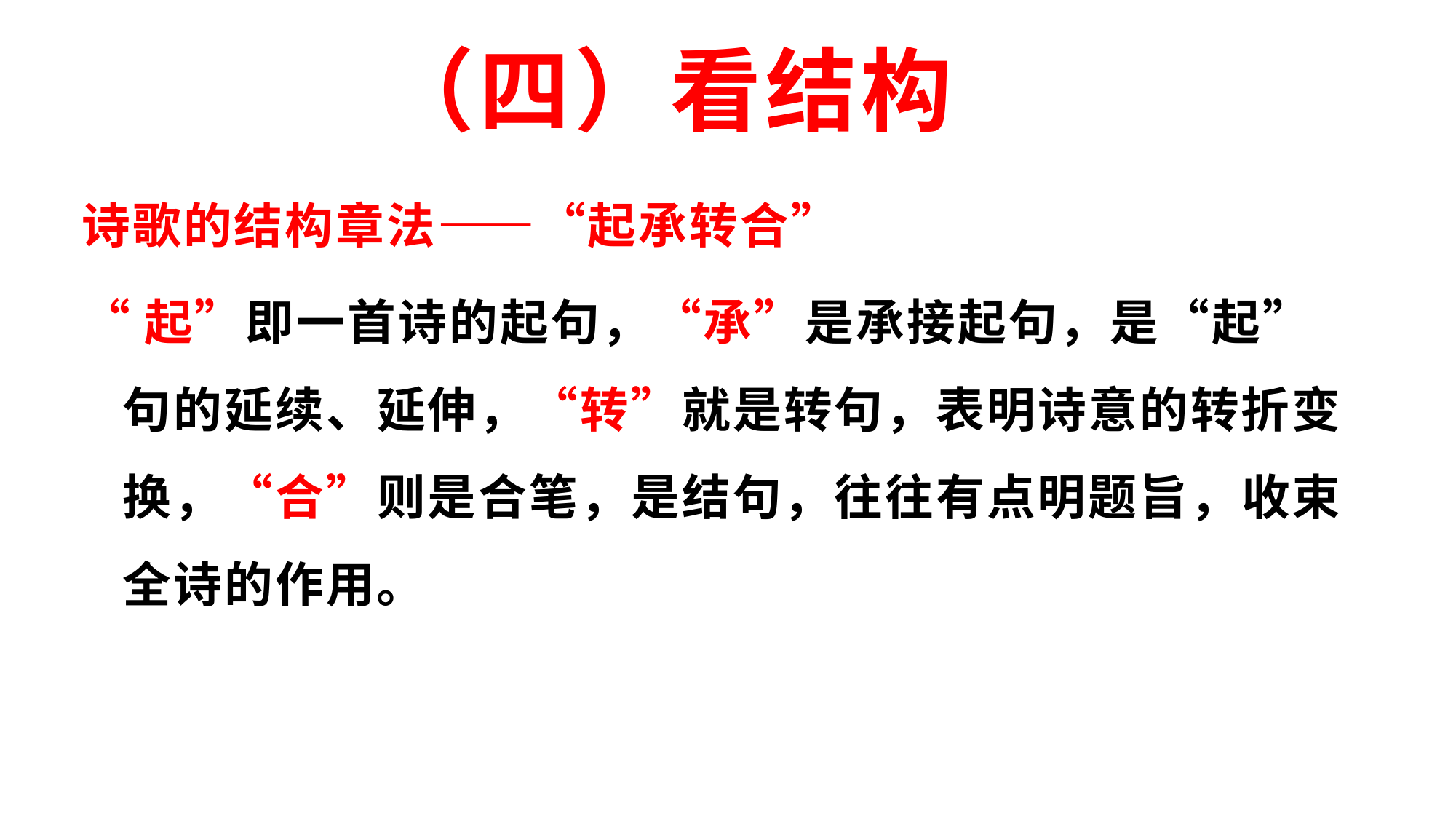

# （四）看结构
诗歌的结构章法——“起承转合”
“起”即一首诗的起句，“承”是承接起句，是“起”句的延续、延伸，“转”就是转句，表明诗意的转折变换，“合”则是合笔，是结句，往往有点明题旨，收束全诗的作用。